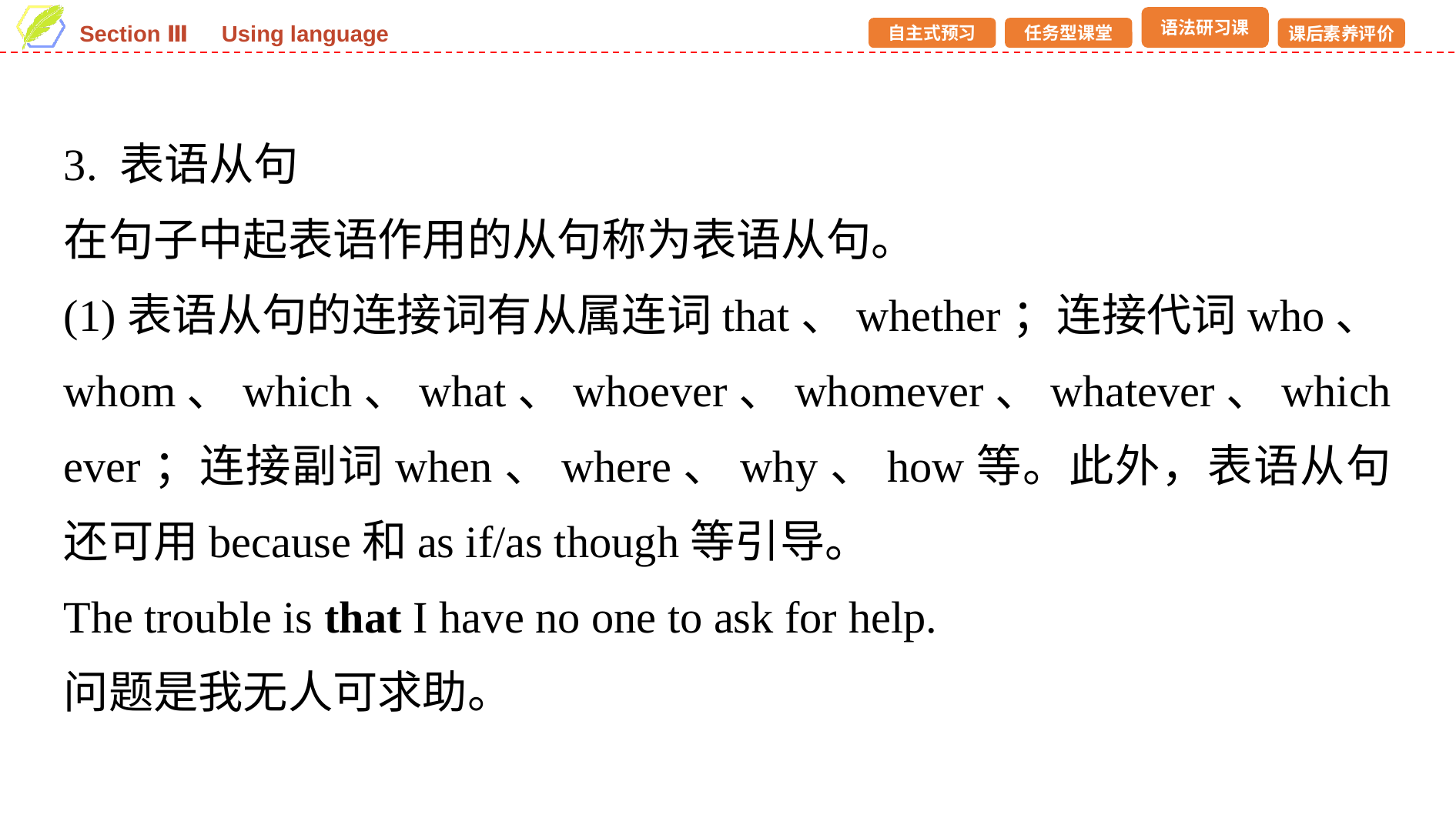

3. 表语从句
在句子中起表语作用的从句称为表语从句。
(1)表语从句的连接词有从属连词that、whether；连接代词who、whom、which、what、whoever、whomever、whatever、whichever；连接副词when、where、why、how等。此外，表语从句还可用because和as if/as though等引导。
The trouble is that I have no one to ask for help.
问题是我无人可求助。